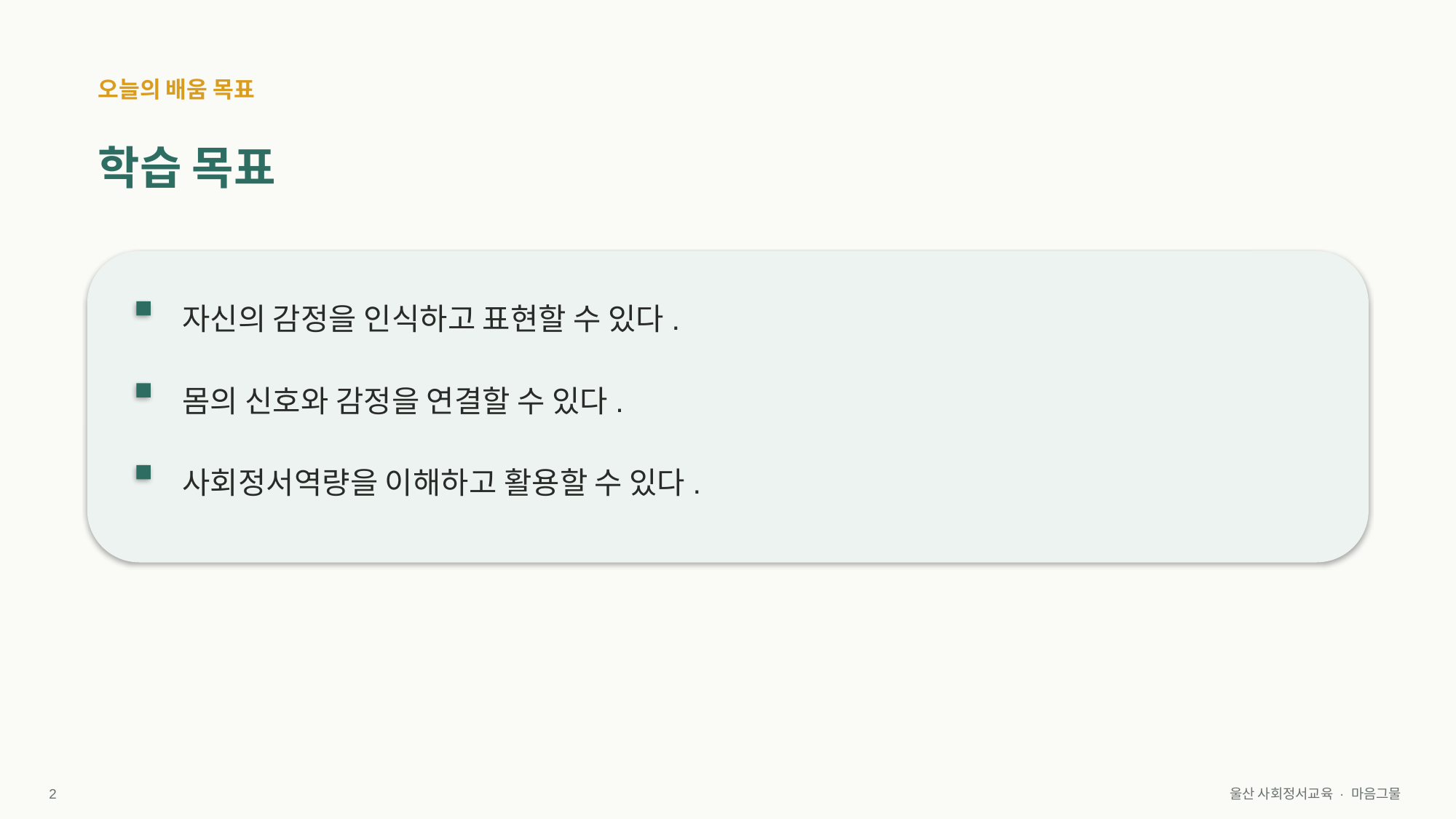

오늘의 배움 목표
학습 목표

자신의 감정을 인식하고 표현할 수 있다.

몸의 신호와 감정을 연결할 수 있다.

사회정서역량을 이해하고 활용할 수 있다.

2
울산 사회정서교육 · 마음그물